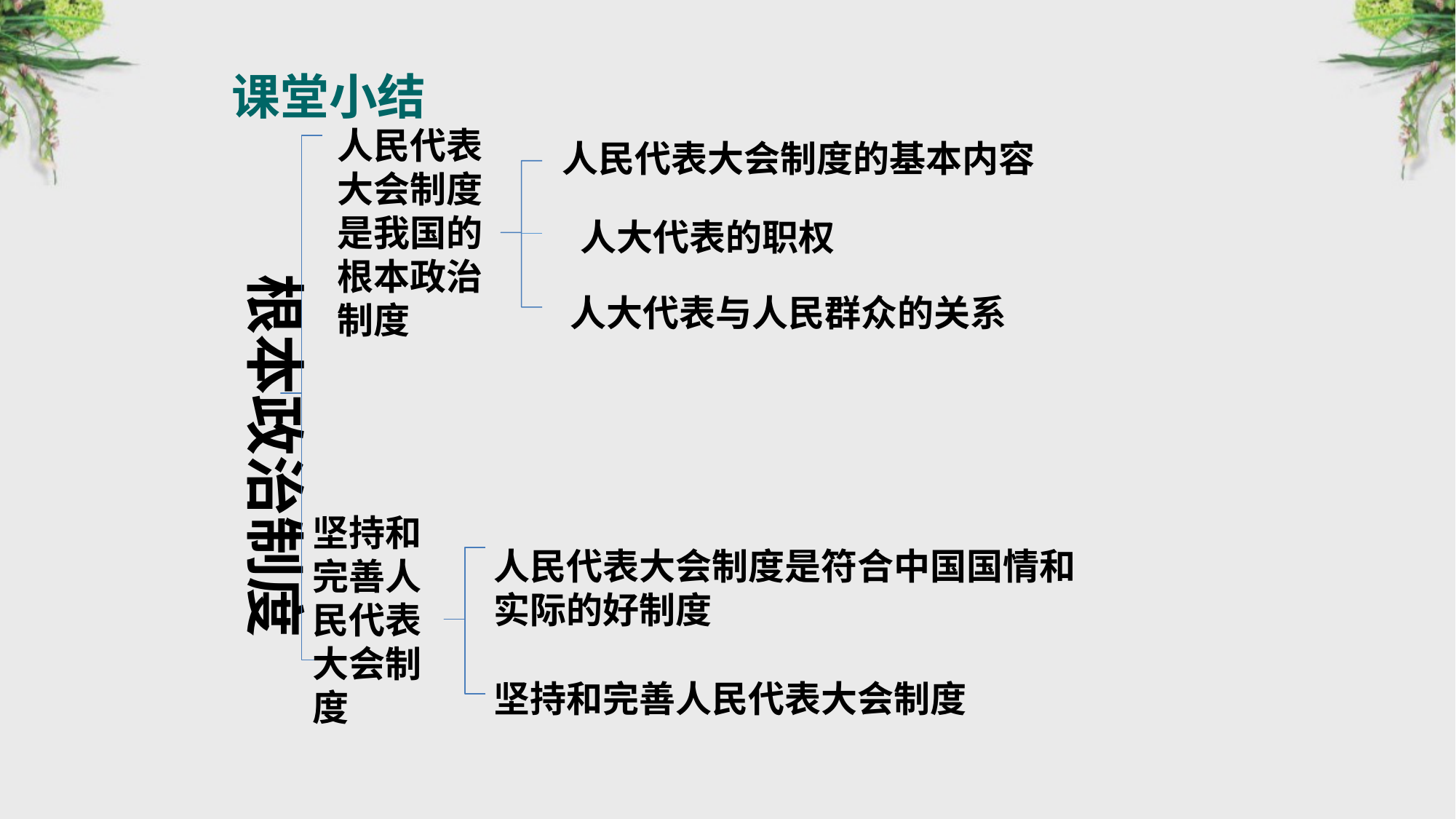

课堂小结
人民代表大会制度是我国的根本政治制度
人民代表大会制度的基本内容

 人大代表的职权
根本政治制度
人大代表与人民群众的关系
坚持和完善人民代表大会制度
人民代表大会制度是符合中国国情和实际的好制度

坚持和完善人民代表大会制度